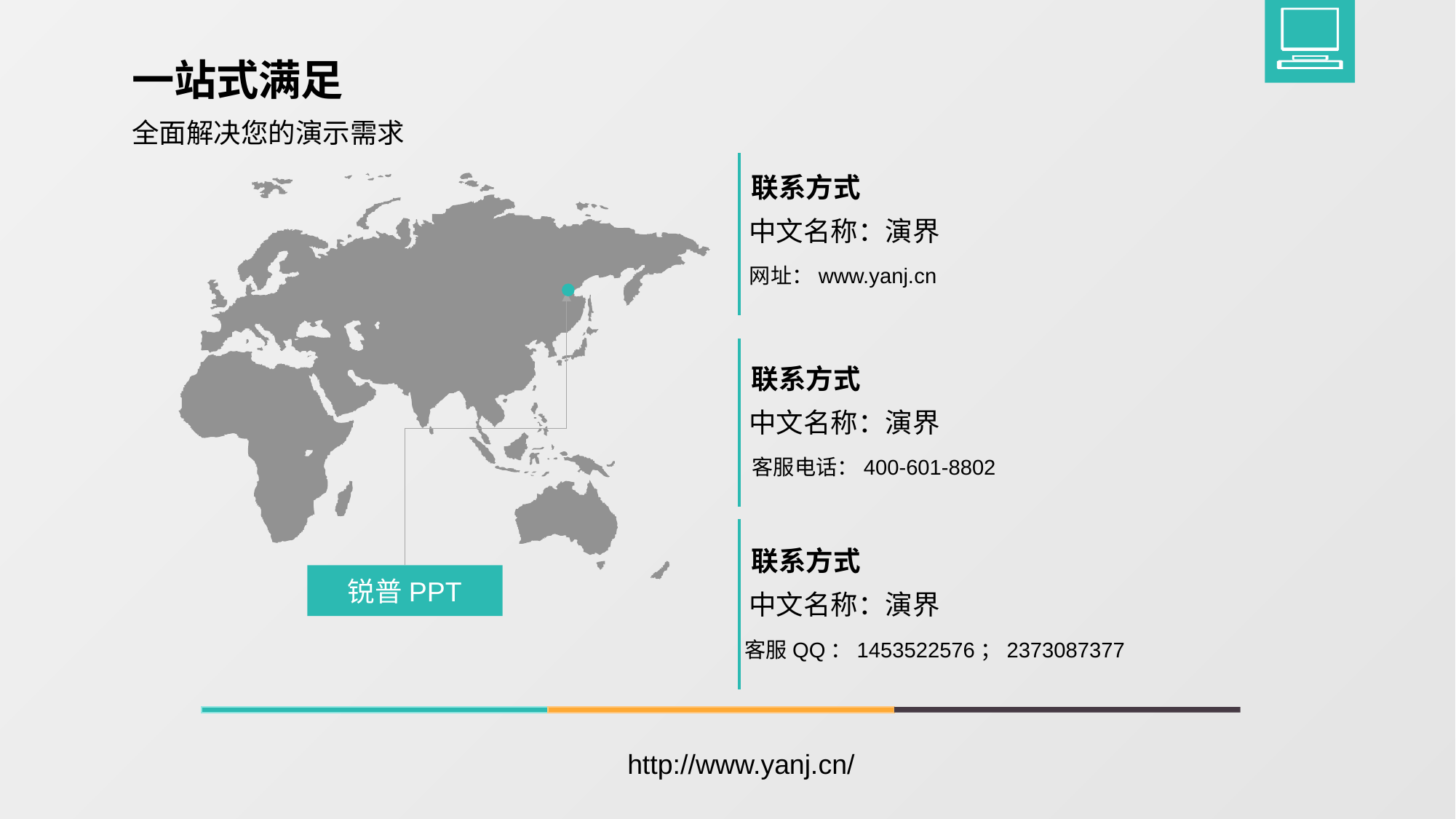

一站式满足
全面解决您的演示需求

联系方式

中文名称：演界

网址：www.yanj.cn

联系方式
中文名称：演界

客服电话：400-601-8802
联系方式
锐普PPT
中文名称：演界

客服QQ：1453522576；2373087377

http://www.yanj.cn/